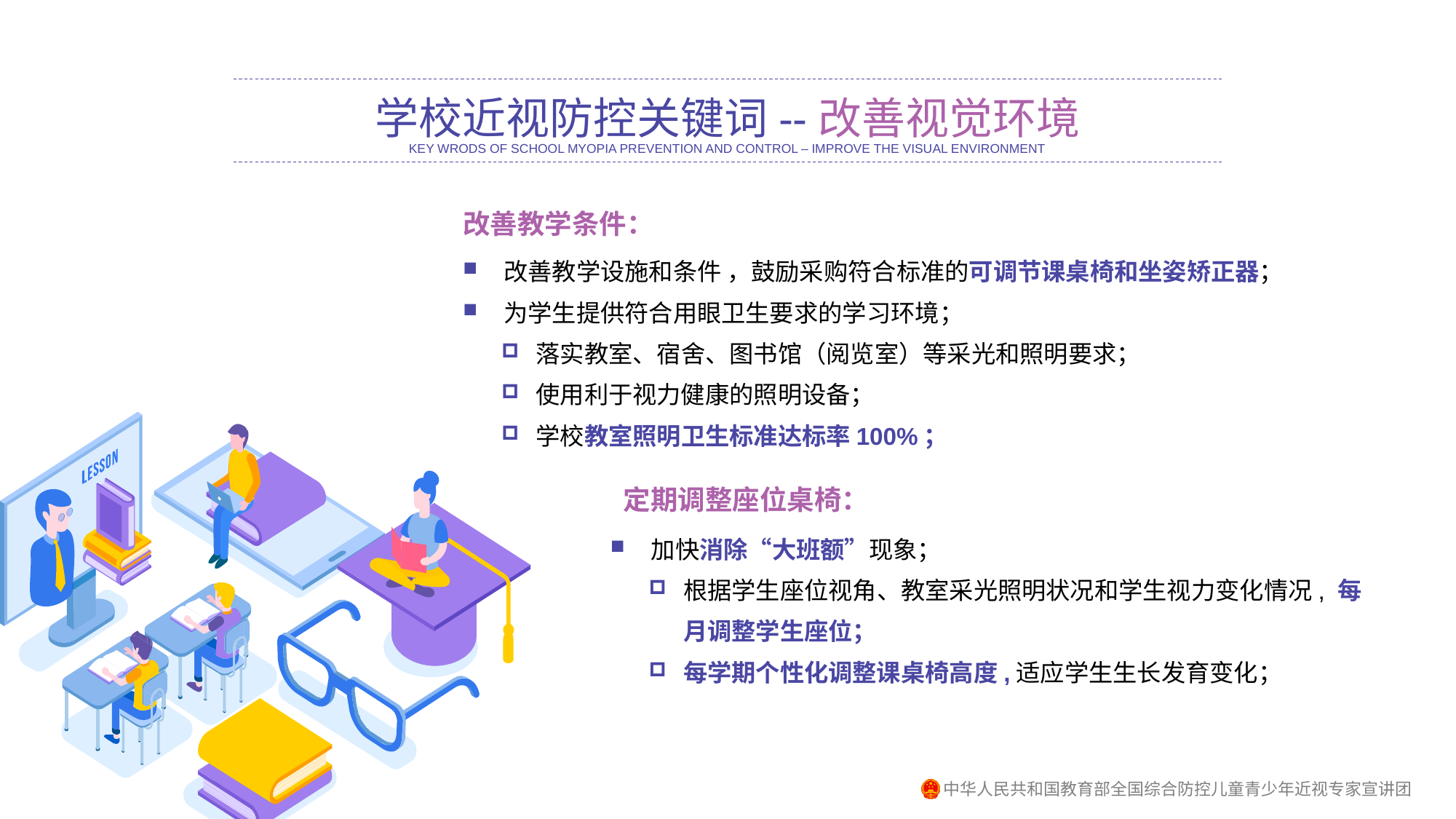

学校近视防控关键词--改善视觉环境
KEY WRODS OF SCHOOL MYOPIA PREVENTION AND CONTROL – IMPROVE THE VISUAL ENVIRONMENT
改善教学条件：
改善教学设施和条件 ，鼓励采购符合标准的可调节课桌椅和坐姿矫正器；
为学生提供符合用眼卫生要求的学习环境；
落实教室、宿舍、图书馆（阅览室）等采光和照明要求；
使用利于视力健康的照明设备；
学校教室照明卫生标准达标率100%；

定期调整座位桌椅：
加快消除“大班额”现象；
根据学生座位视角、教室采光照明状况和学生视力变化情况, 每月调整学生座位；
每学期个性化调整课桌椅高度,适应学生生长发育变化；